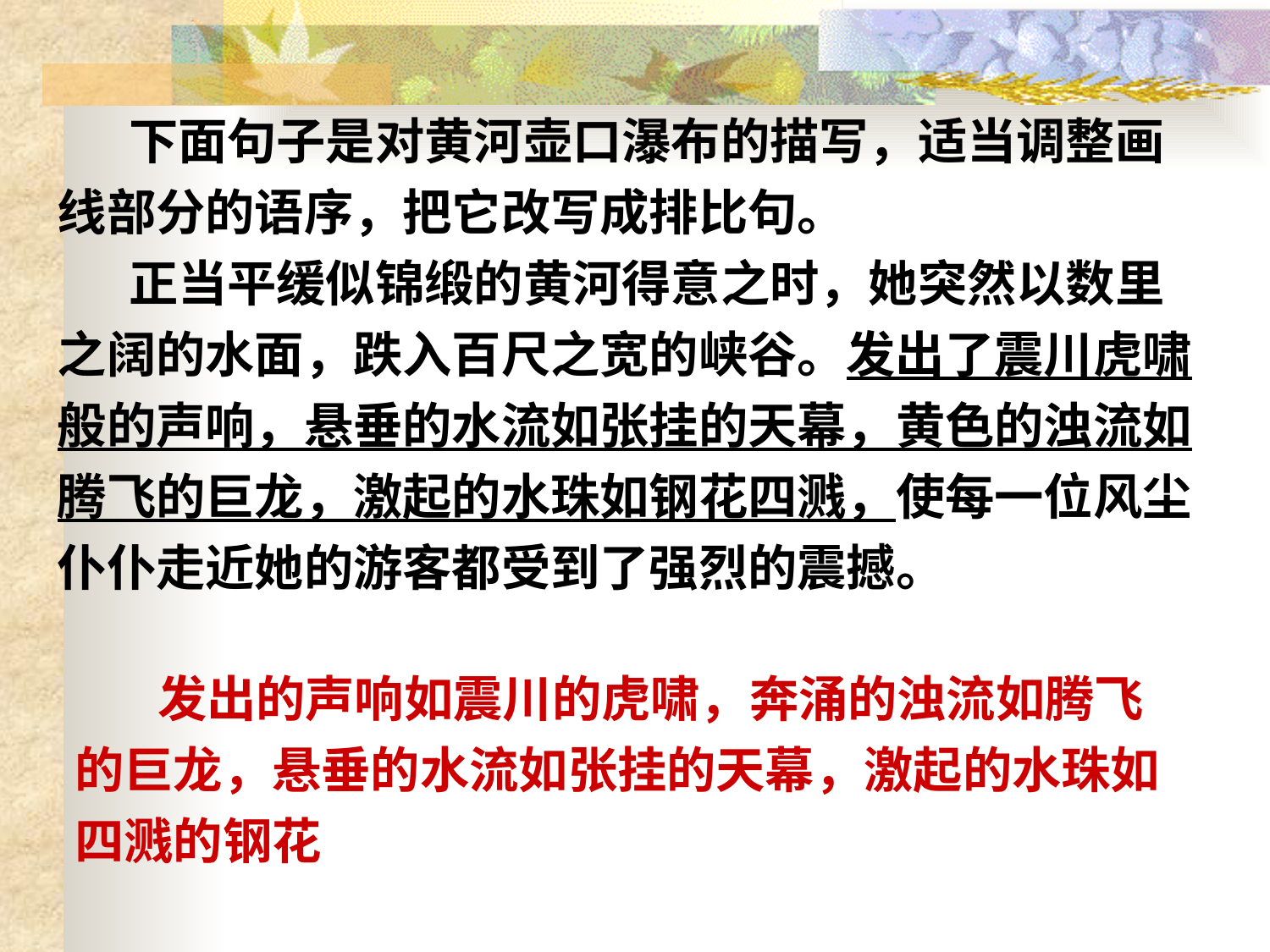

下面句子是对黄河壶口瀑布的描写，适当调整画线部分的语序，把它改写成排比句。
  正当平缓似锦缎的黄河得意之时，她突然以数里之阔的水面，跌入百尺之宽的峡谷。发出了震川虎啸般的声响，悬垂的水流如张挂的天幕，黄色的浊流如腾飞的巨龙，激起的水珠如钢花四溅，使每一位风尘仆仆走近她的游客都受到了强烈的震撼。
   发出的声响如震川的虎啸，奔涌的浊流如腾飞的巨龙，悬垂的水流如张挂的天幕，激起的水珠如四溅的钢花